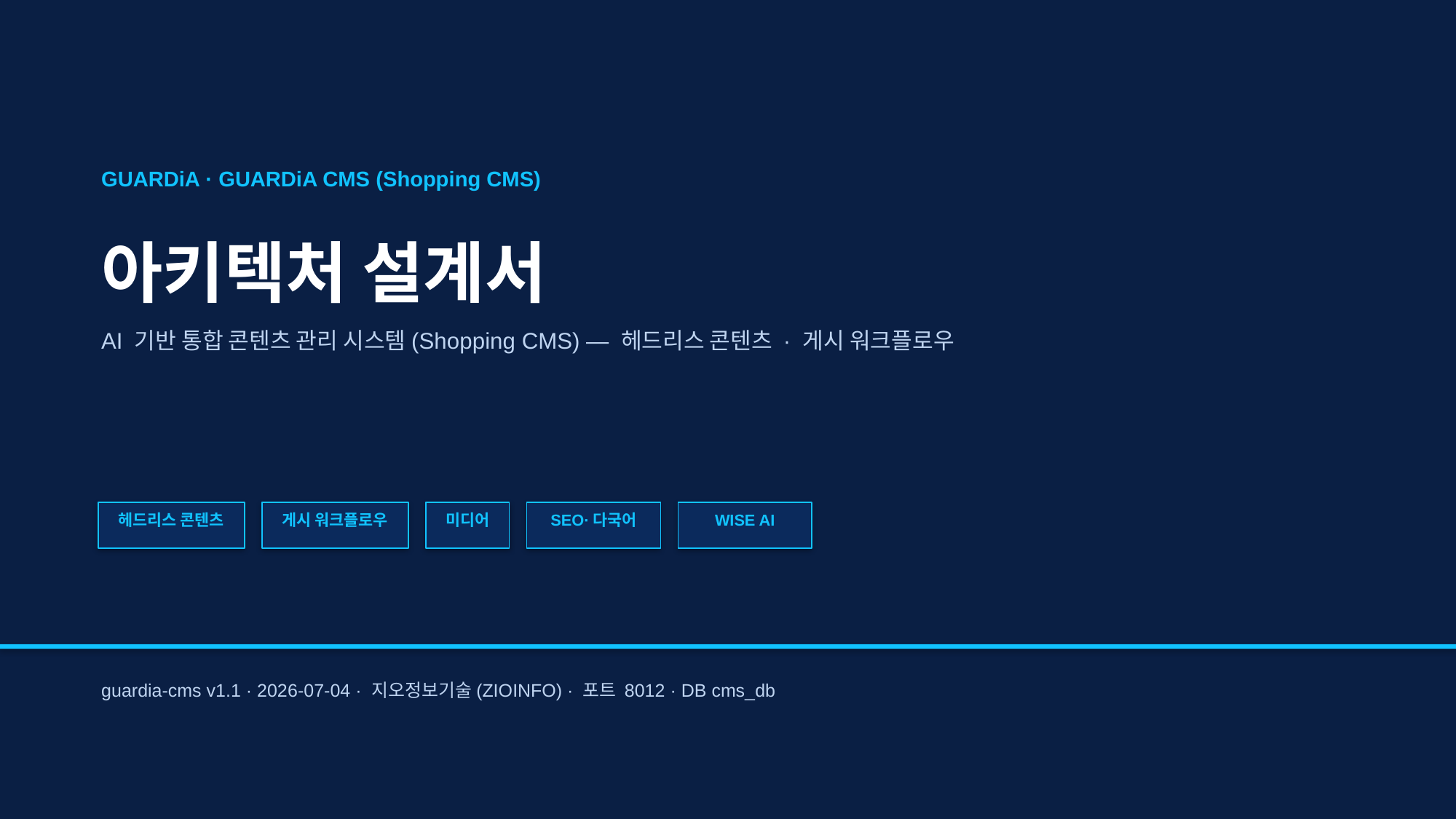

GUARDiA · GUARDiA CMS (Shopping CMS)
아키텍처 설계서
AI 기반 통합 콘텐츠 관리 시스템(Shopping CMS) — 헤드리스 콘텐츠 · 게시 워크플로우

헤드리스 콘텐츠
게시 워크플로우
미디어
SEO·다국어
WISE AI

guardia-cms v1.1 · 2026-07-04 · 지오정보기술(ZIOINFO) · 포트 8012 · DB cms_db